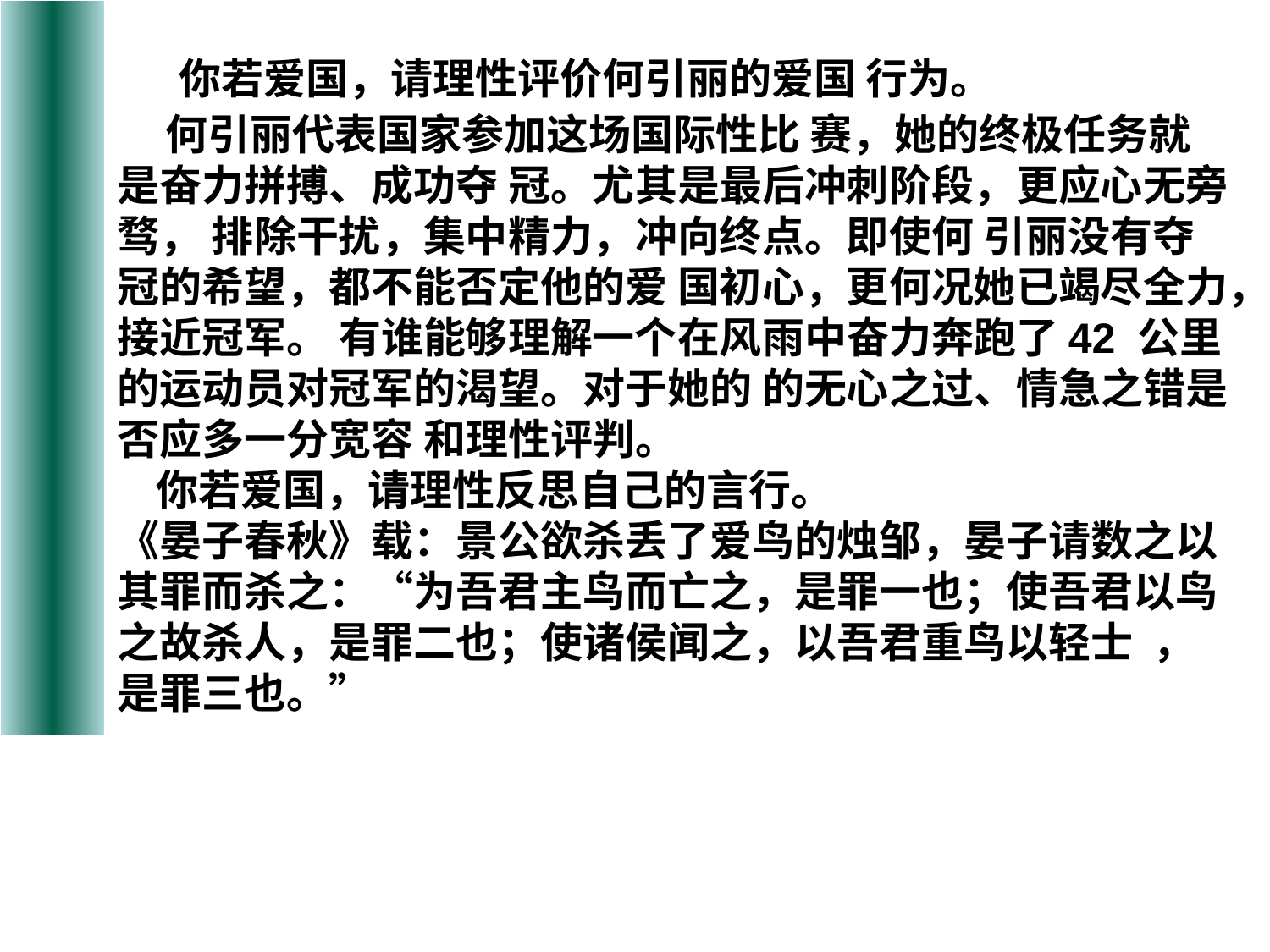

你若爱国，请理性评价何引丽的爱国 行为。
    何引丽代表国家参加这场国际性比 赛，她的终极任务就是奋力拼搏、成功夺 冠。尤其是最后冲刺阶段，更应心无旁骛， 排除干扰，集中精力，冲向终点。即使何 引丽没有夺冠的希望，都不能否定他的爱 国初心，更何况她已竭尽全力，接近冠军。 有谁能够理解一个在风雨中奋力奔跑了42 公里的运动员对冠军的渴望。对于她的 的无心之过、情急之错是否应多一分宽容 和理性评判。
   你若爱国，请理性反思自己的言行。
《晏子春秋》载：景公欲杀丢了爱鸟的烛邹，晏子请数之以其罪而杀之：“为吾君主鸟而亡之，是罪一也；使吾君以鸟 之故杀人，是罪二也；使诸侯闻之，以吾君重鸟以轻士  ，是罪三也。”